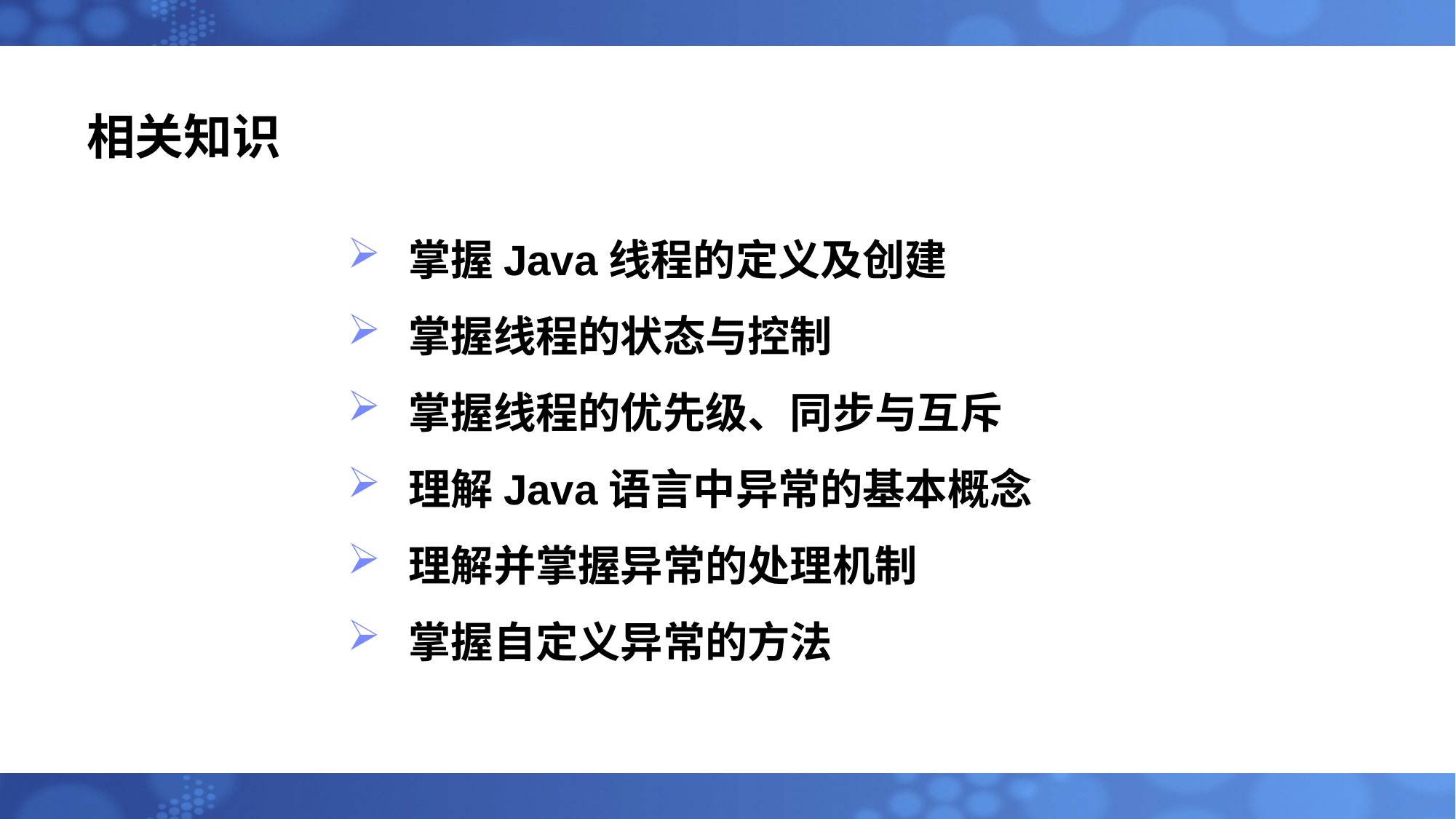

相关知识
掌握Java线程的定义及创建
掌握线程的状态与控制
掌握线程的优先级、同步与互斥
理解Java语言中异常的基本概念
理解并掌握异常的处理机制
掌握自定义异常的方法